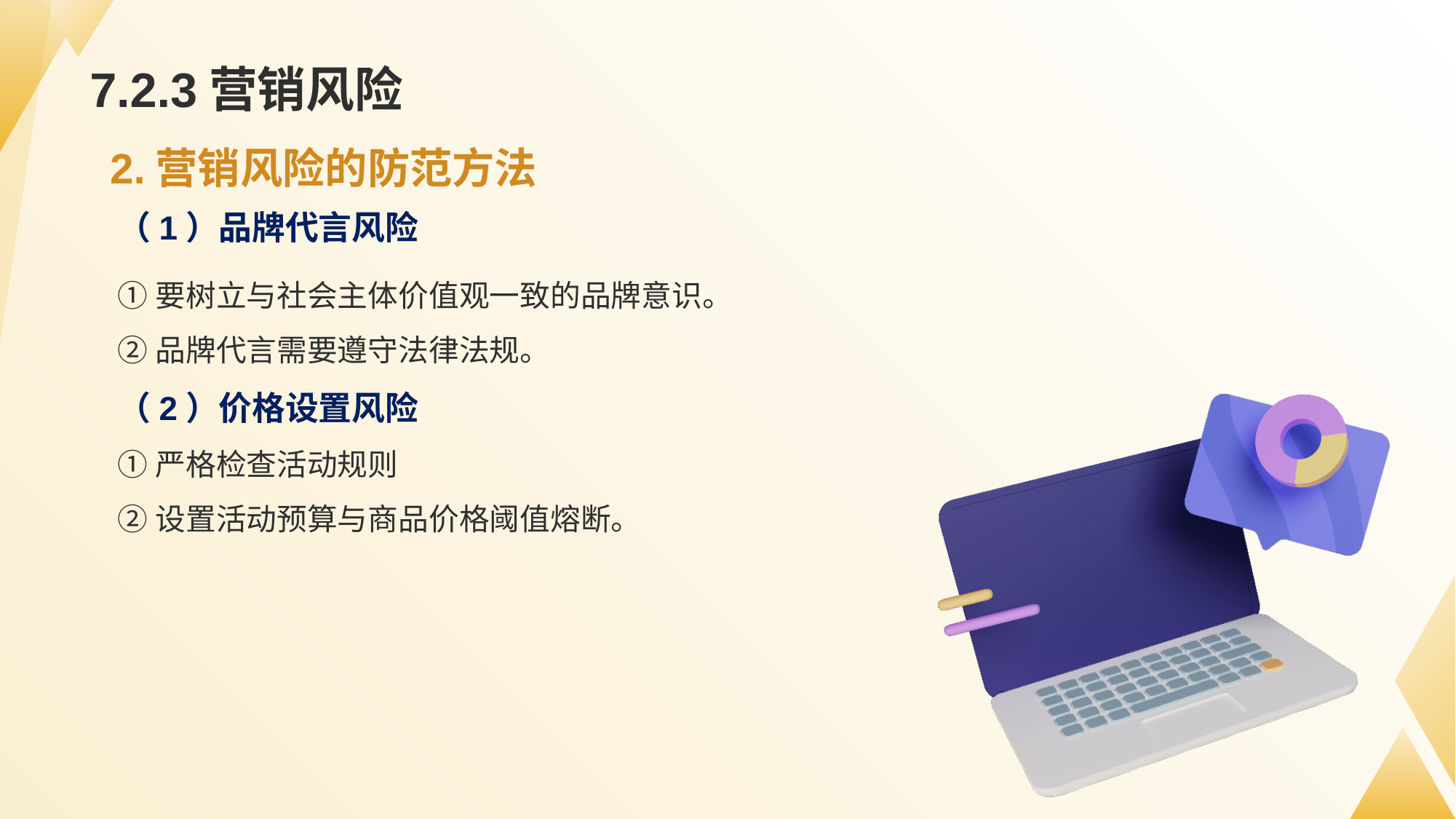

# 7.2.3营销风险
2.营销风险的防范方法
（1）品牌代言风险
①要树立与社会主体价值观一致的品牌意识。
②品牌代言需要遵守法律法规。
（2）价格设置风险
①严格检查活动规则
②设置活动预算与商品价格阈值熔断。